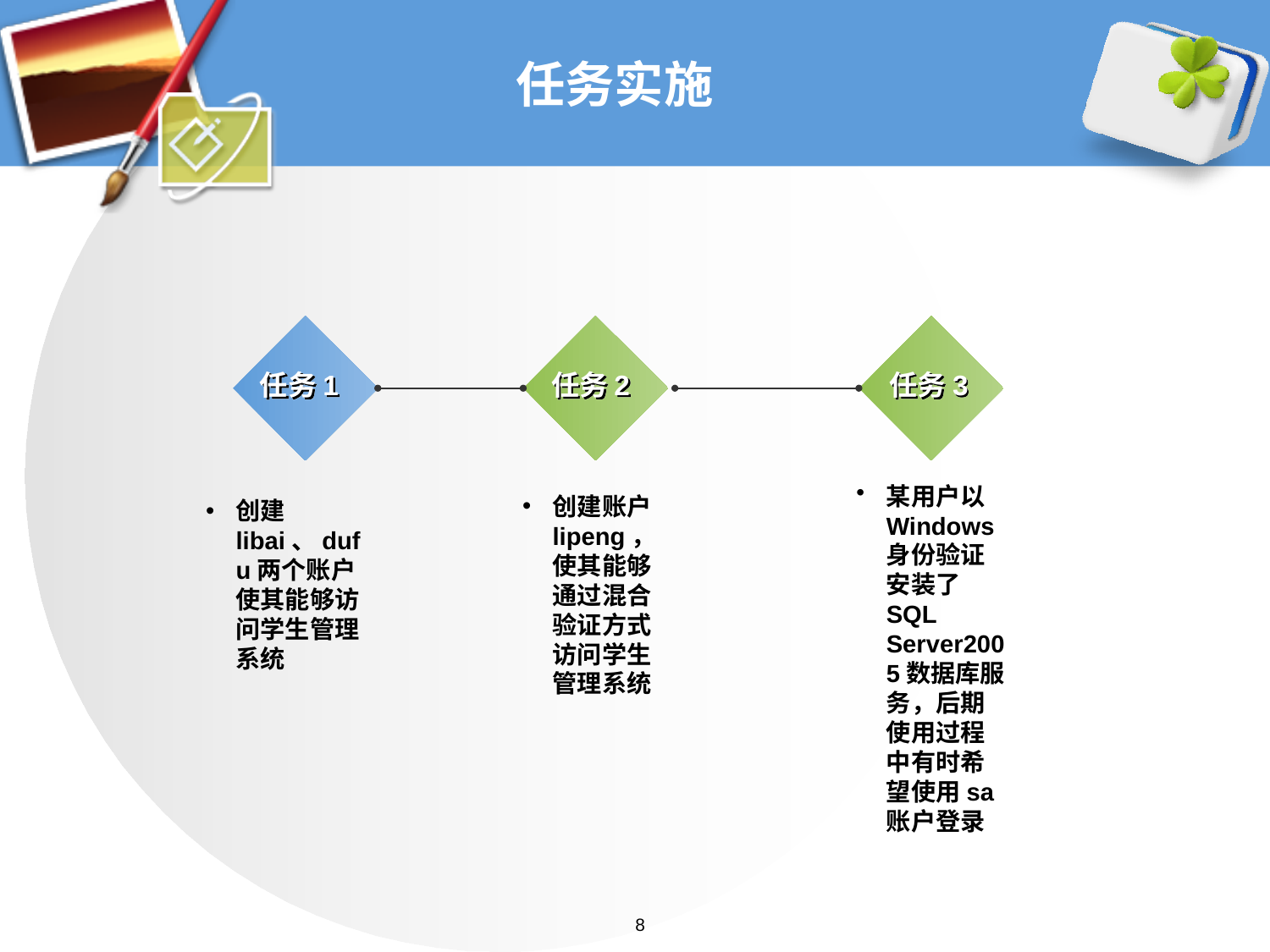

# 任务实施

任务1
任务2
任务3
某用户以Windows身份验证安装了SQL    Server2005数据库服务，后期使用过程中有时希望使用sa账户登录
创建账户lipeng，使其能够通过混合验证方式访问学生管理系统
创建libai、dufu两个账户使其能够访问学生管理系统
8